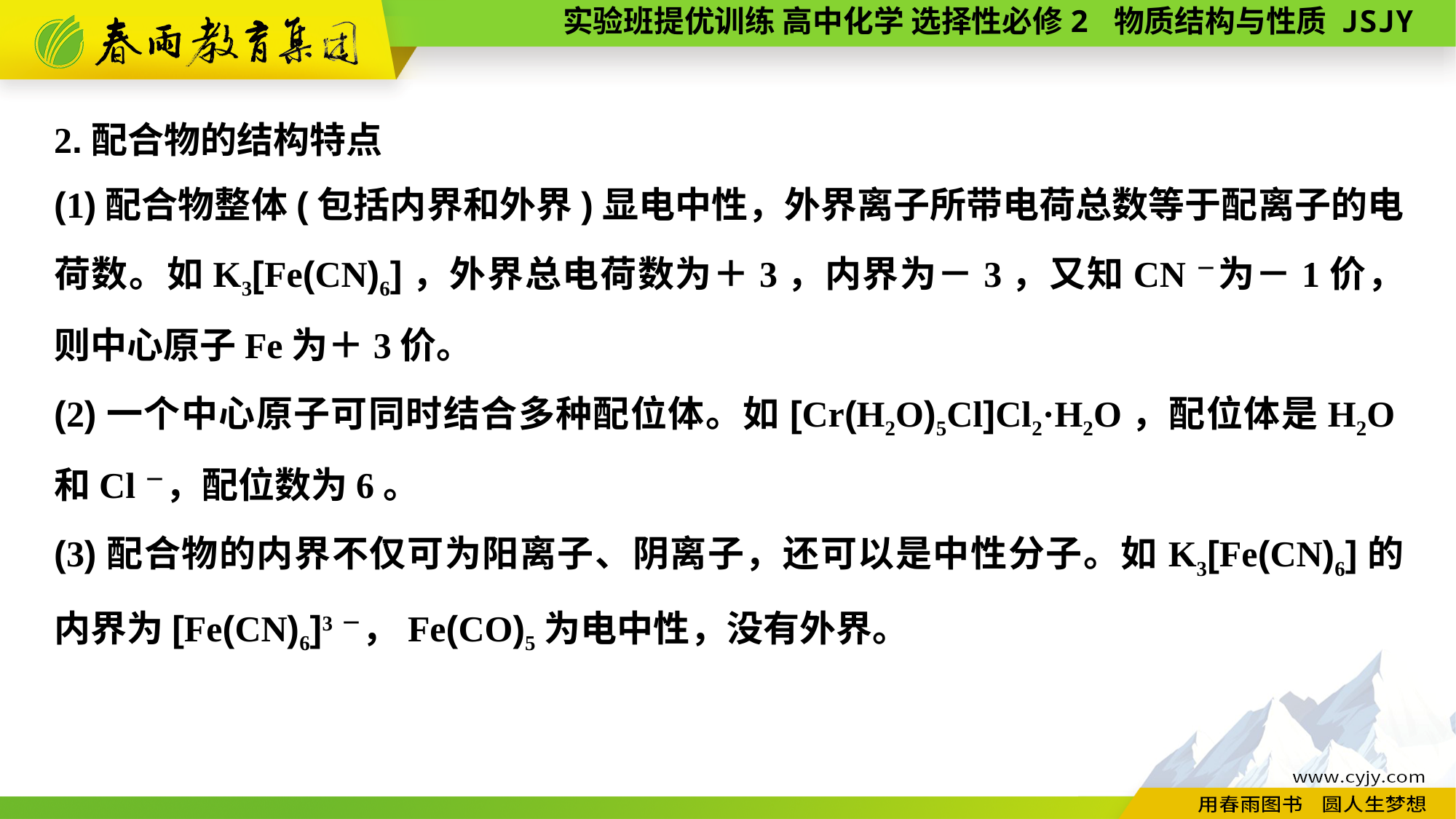

2.配合物的结构特点
(1)配合物整体(包括内界和外界)显电中性，外界离子所带电荷总数等于配离子的电荷数。如K3[Fe(CN)6]，外界总电荷数为＋3，内界为－3，又知CN－为－1价，则中心原子Fe为＋3价。
(2)一个中心原子可同时结合多种配位体。如[Cr(H2O)5Cl]Cl2·H2O，配位体是H2O和Cl－，配位数为6。
(3)配合物的内界不仅可为阳离子、阴离子，还可以是中性分子。如K3[Fe(CN)6]的内界为[Fe(CN)6]3－，Fe(CO)5为电中性，没有外界。